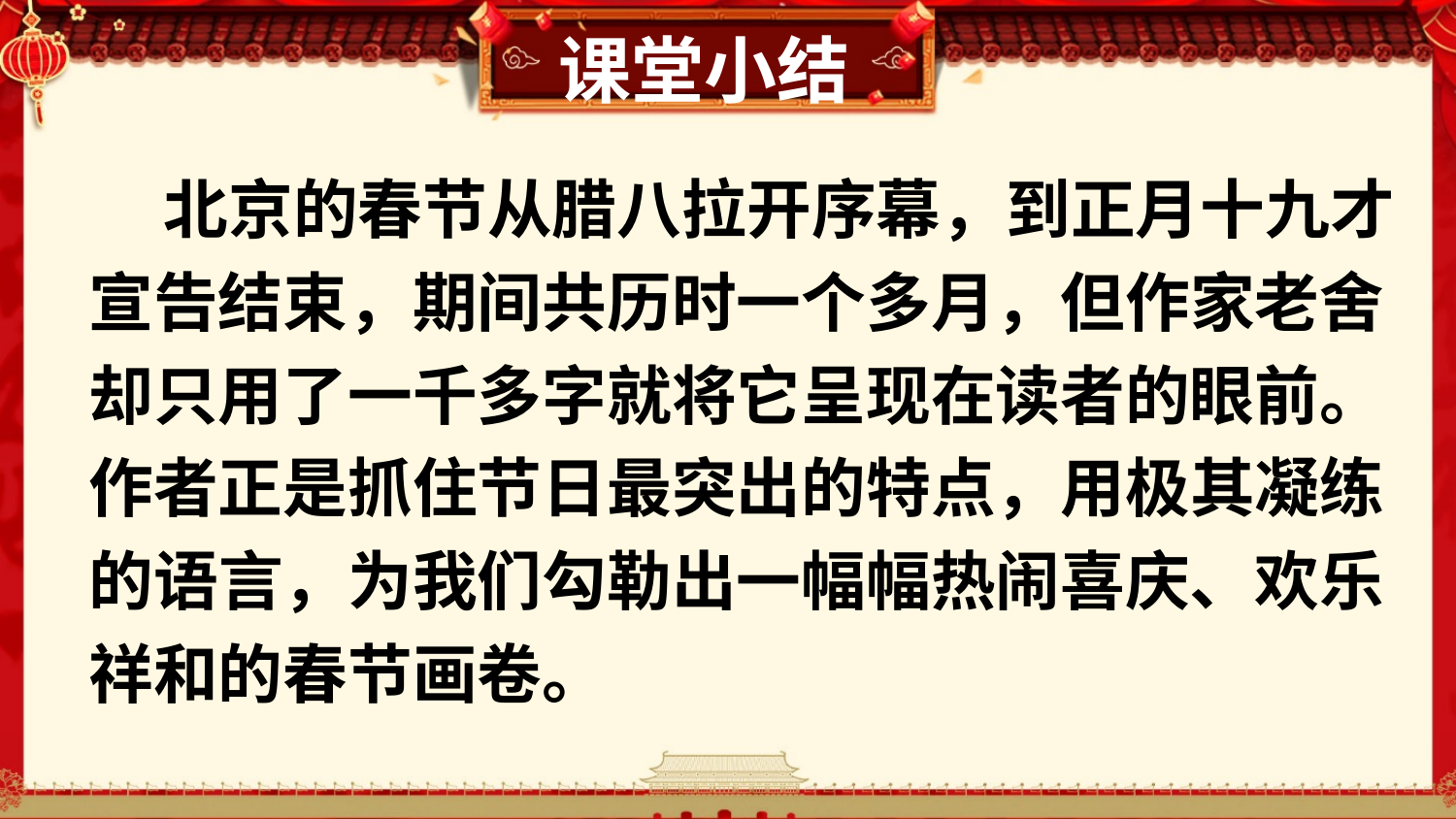

课堂小结
    北京的春节从腊八拉开序幕，到正月十九才宣告结束，期间共历时一个多月，但作家老舍却只用了一千多字就将它呈现在读者的眼前。作者正是抓住节日最突出的特点，用极其凝练的语言，为我们勾勒出一幅幅热闹喜庆、欢乐祥和的春节画卷。